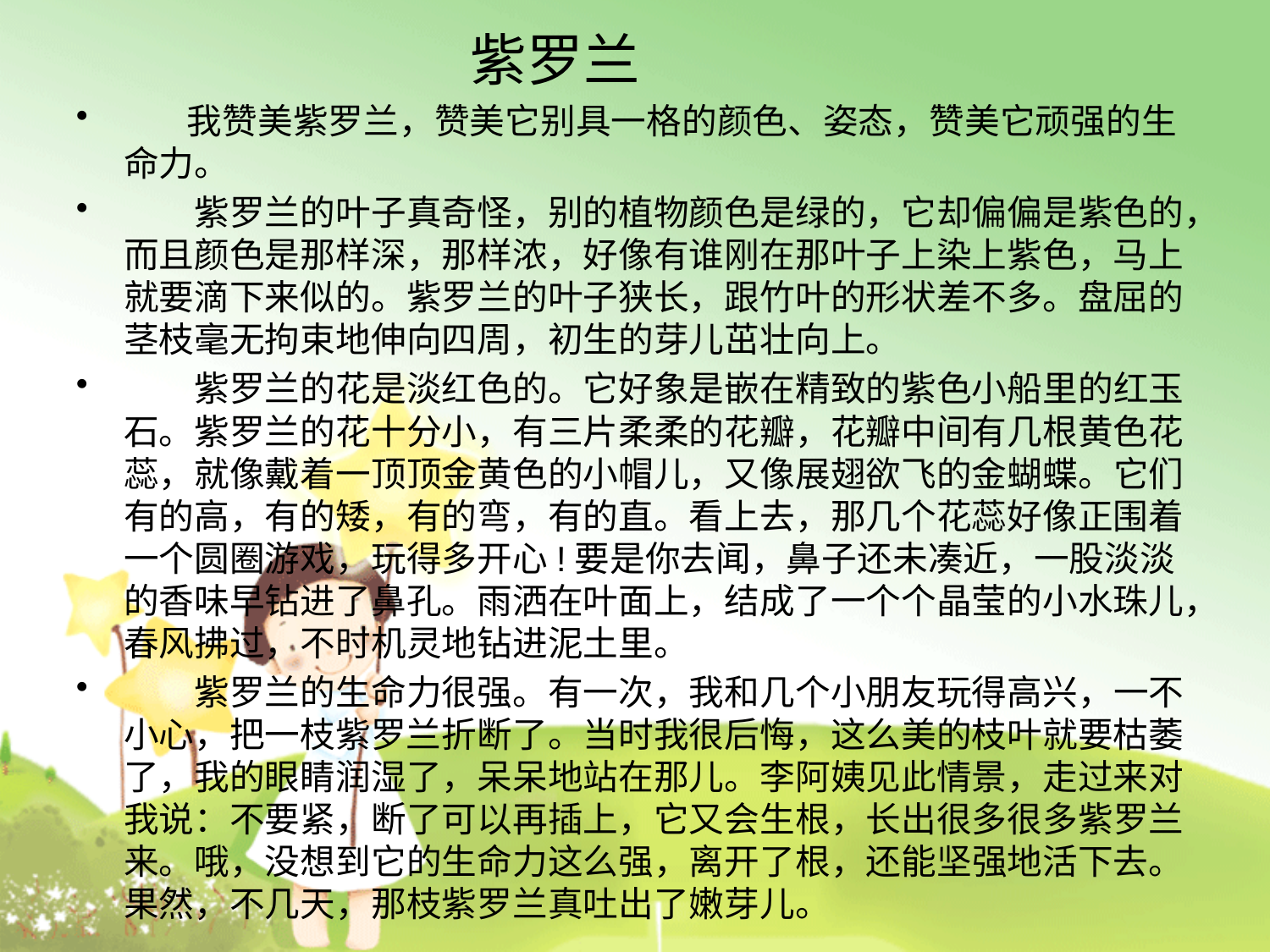

紫罗兰
       我赞美紫罗兰，赞美它别具一格的颜色、姿态，赞美它顽强的生命力。
　　紫罗兰的叶子真奇怪，别的植物颜色是绿的，它却偏偏是紫色的，而且颜色是那样深，那样浓，好像有谁刚在那叶子上染上紫色，马上就要滴下来似的。紫罗兰的叶子狭长，跟竹叶的形状差不多。盘屈的茎枝毫无拘束地伸向四周，初生的芽儿茁壮向上。
　　紫罗兰的花是淡红色的。它好象是嵌在精致的紫色小船里的红玉石。紫罗兰的花十分小，有三片柔柔的花瓣，花瓣中间有几根黄色花蕊，就像戴着一顶顶金黄色的小帽儿，又像展翅欲飞的金蝴蝶。它们有的高，有的矮，有的弯，有的直。看上去，那几个花蕊好像正围着一个圆圈游戏，玩得多开心!要是你去闻，鼻子还未凑近，一股淡淡的香味早钻进了鼻孔。雨洒在叶面上，结成了一个个晶莹的小水珠儿，春风拂过，不时机灵地钻进泥土里。
　　紫罗兰的生命力很强。有一次，我和几个小朋友玩得高兴，一不小心，把一枝紫罗兰折断了。当时我很后悔，这么美的枝叶就要枯萎了，我的眼睛润湿了，呆呆地站在那儿。李阿姨见此情景，走过来对我说：不要紧，断了可以再插上，它又会生根，长出很多很多紫罗兰来。哦，没想到它的生命力这么强，离开了根，还能坚强地活下去。果然，不几天，那枝紫罗兰真吐出了嫩芽儿。